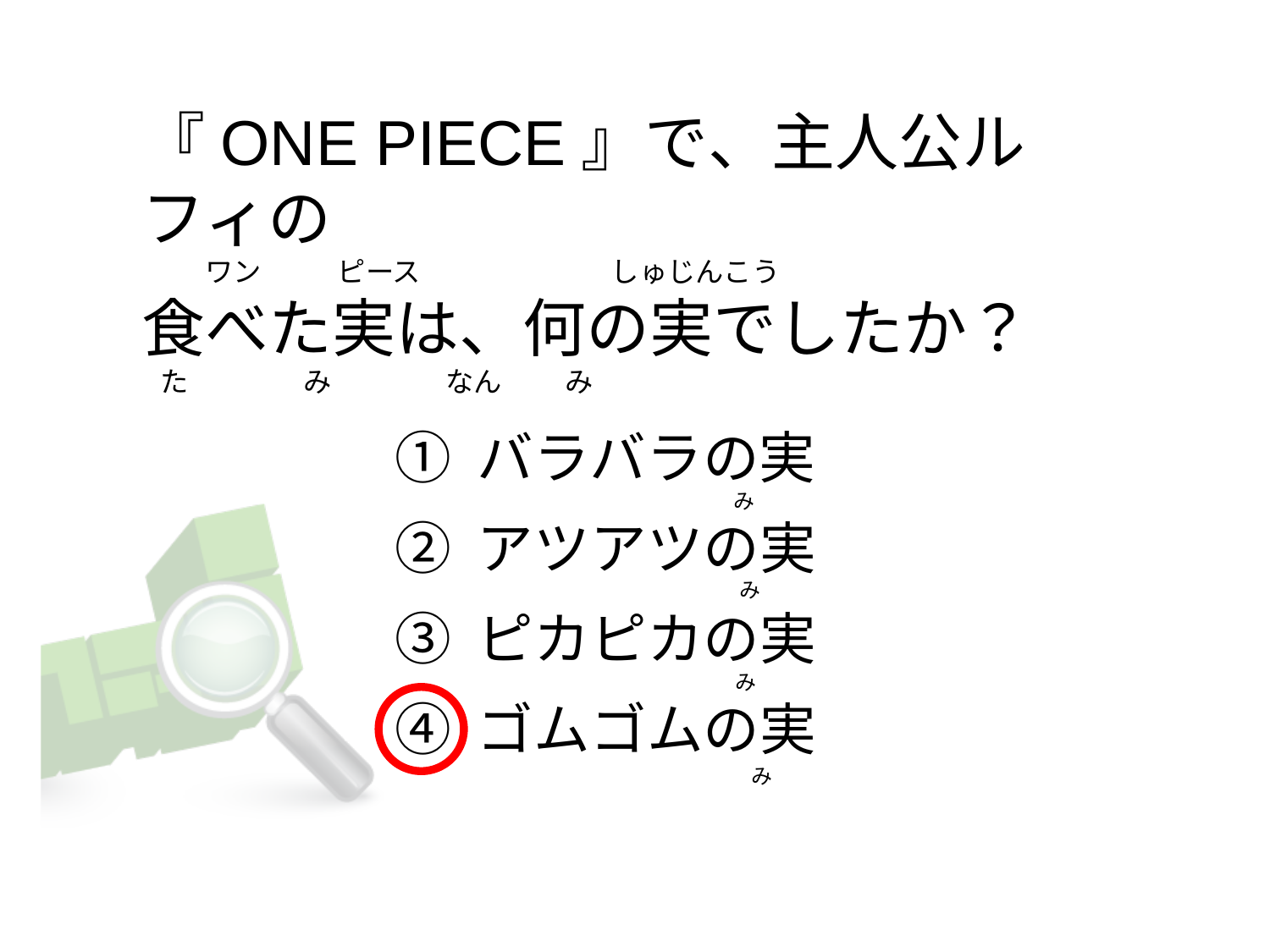

# 『ONE PIECE』で、主人公ルフィの           ワン            ピース                              しゅじんこう  食べた実は、何の実でしたか？    た                  み                  なん          み
① バラバラの実
② アツアツの実
③ ピカピカの実
④ ゴムゴムの実
                                                          み
                                                         み
                                                       み

                                                             み